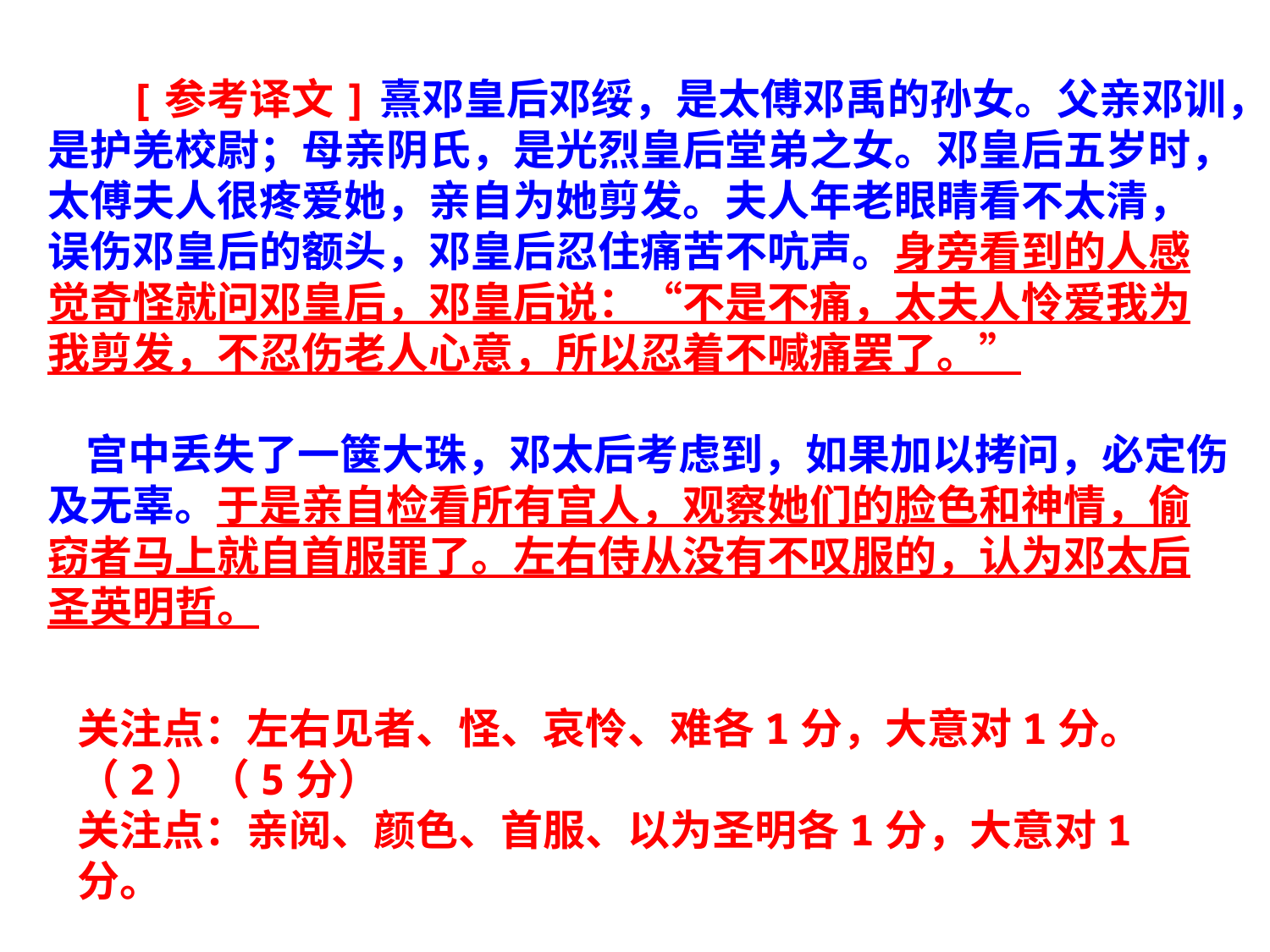

[参考译文]熹邓皇后邓绥，是太傅邓禹的孙女。父亲邓训，是护羌校尉；母亲阴氏，是光烈皇后堂弟之女。邓皇后五岁时，太傅夫人很疼爱她，亲自为她剪发。夫人年老眼睛看不太清，误伤邓皇后的额头，邓皇后忍住痛苦不吭声。身旁看到的人感觉奇怪就问邓皇后，邓皇后说：“不是不痛，太夫人怜爱我为我剪发，不忍伤老人心意，所以忍着不喊痛罢了。”

   宫中丢失了一箧大珠，邓太后考虑到，如果加以拷问，必定伤及无辜。于是亲自检看所有宫人，观察她们的脸色和神情，偷窃者马上就自首服罪了。左右侍从没有不叹服的，认为邓太后圣英明哲。
关注点：左右见者、怪、哀怜、难各1分，大意对1分。（2）（5分）
关注点：亲阅、颜色、首服、以为圣明各1分，大意对1分。